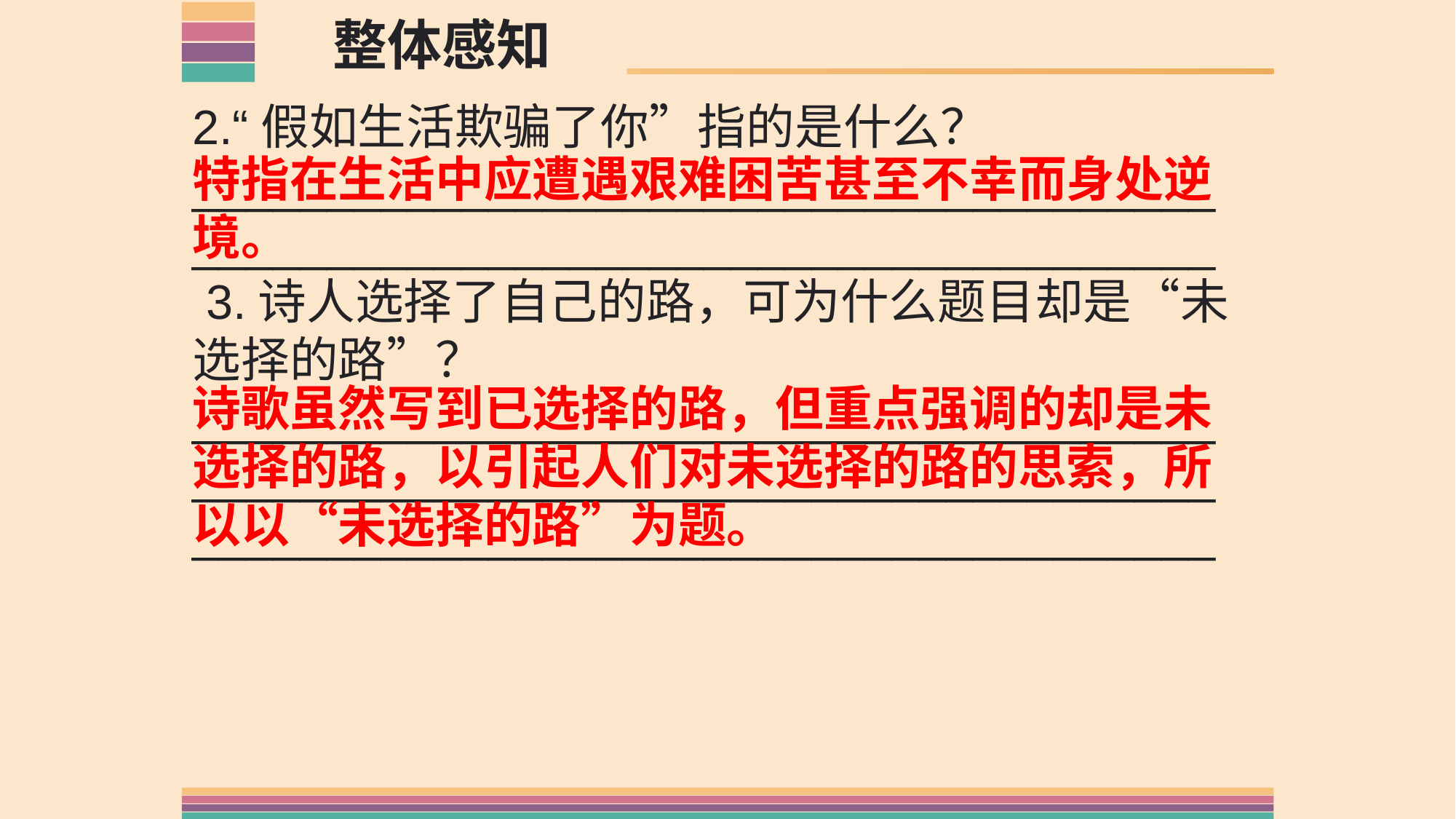

整体感知

2.“假如生活欺骗了你”指的是什么？______________________________________ ______________________________________
 3.诗人选择了自己的路，可为什么题目却是“未选择的路”？______________________________________ ______________________________________ ______________________________________
特指在生活中应遭遇艰难困苦甚至不幸而身处逆境。
诗歌虽然写到已选择的路，但重点强调的却是未选择的路，以引起人们对未选择的路的思索，所以以“未选择的路”为题。